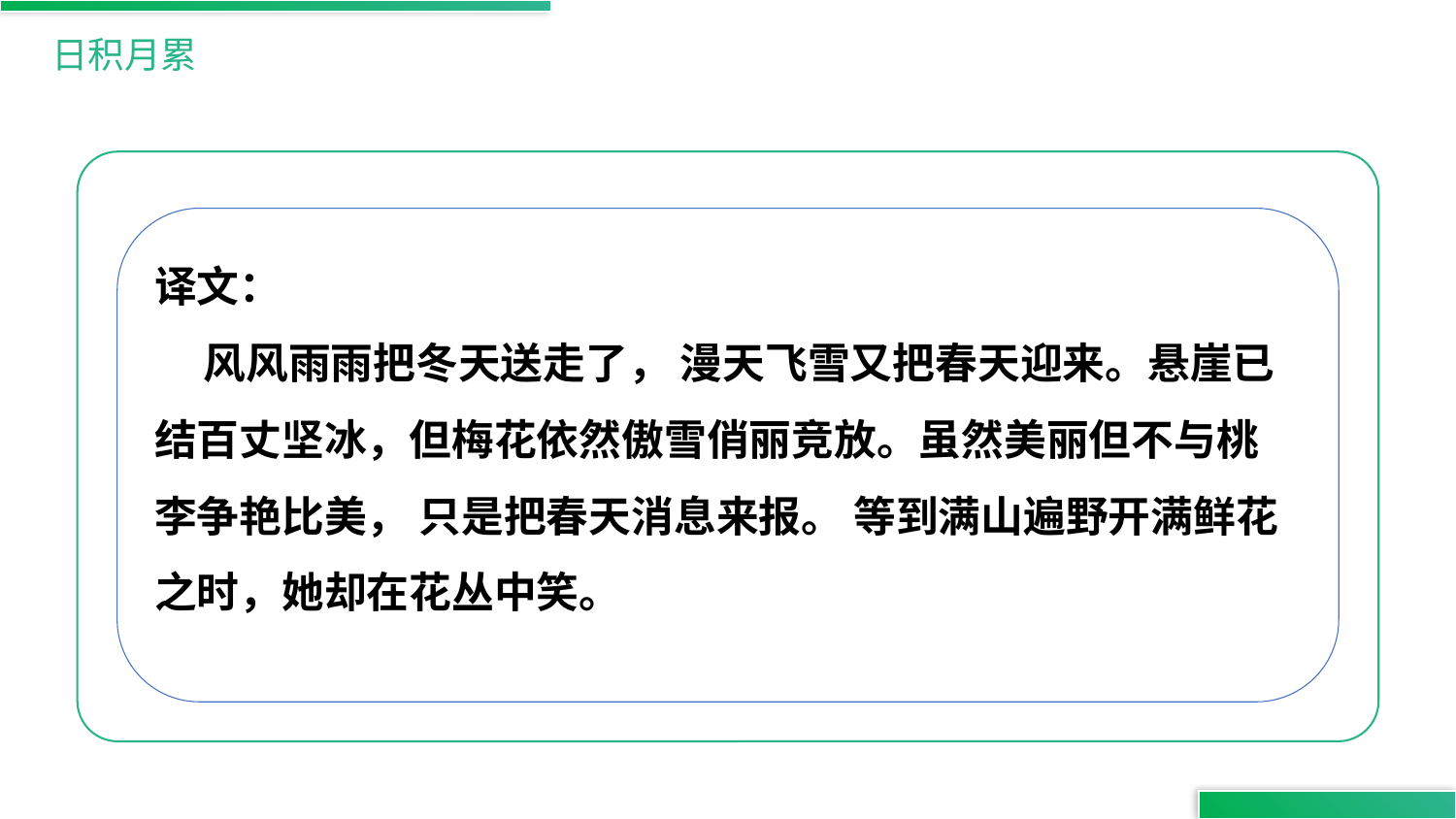

日积月累

译文：
    风风雨雨把冬天送走了， 漫天飞雪又把春天迎来。悬崖已结百丈坚冰，但梅花依然傲雪俏丽竞放。虽然美丽但不与桃李争艳比美， 只是把春天消息来报。 等到满山遍野开满鲜花之时，她却在花丛中笑。